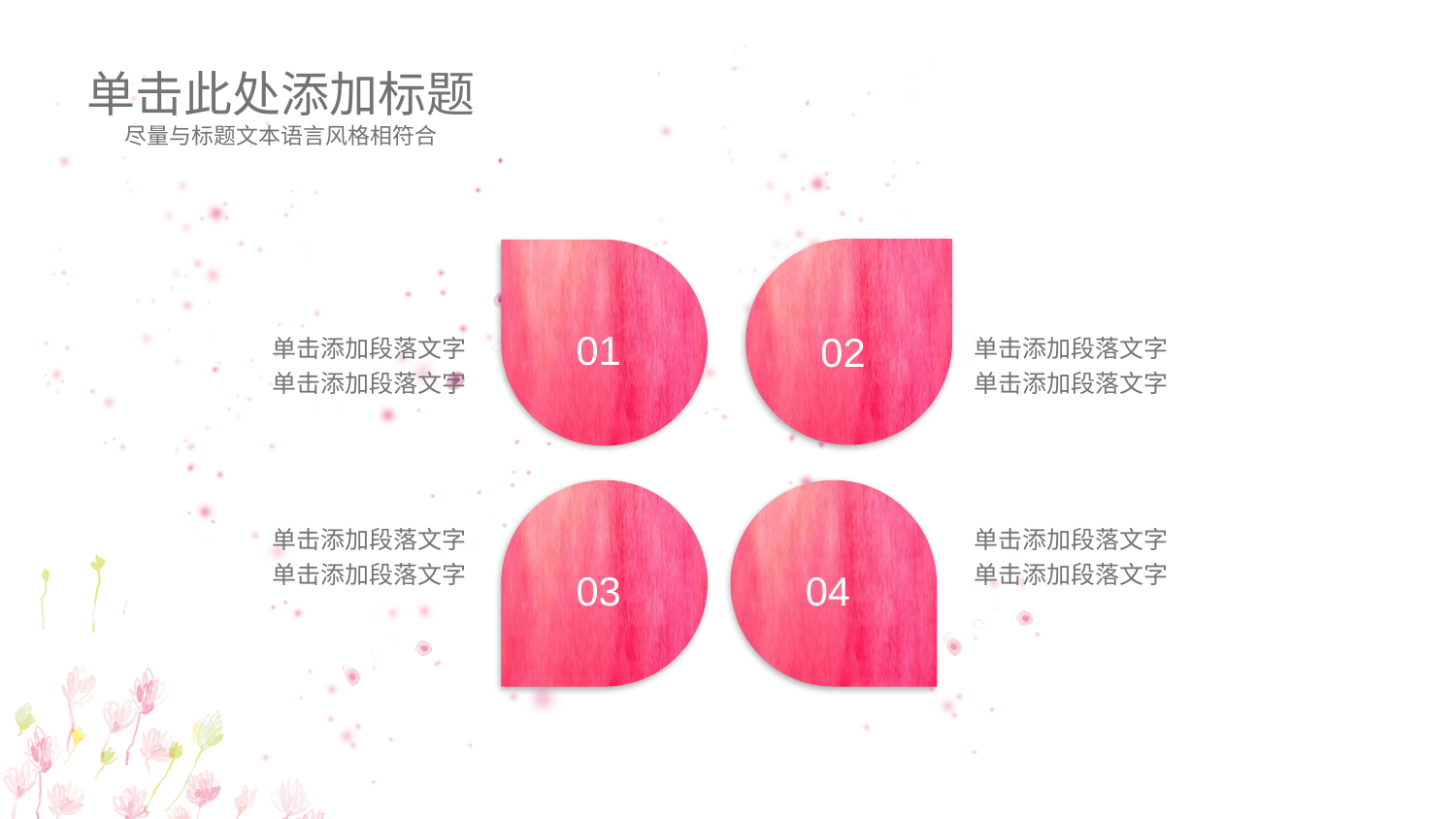

单击此处添加标题
尽量与标题文本语言风格相符合

01
02
单击添加段落文字
单击添加段落文字
单击添加段落文字
单击添加段落文字

单击添加段落文字
单击添加段落文字
单击添加段落文字
单击添加段落文字
03
04